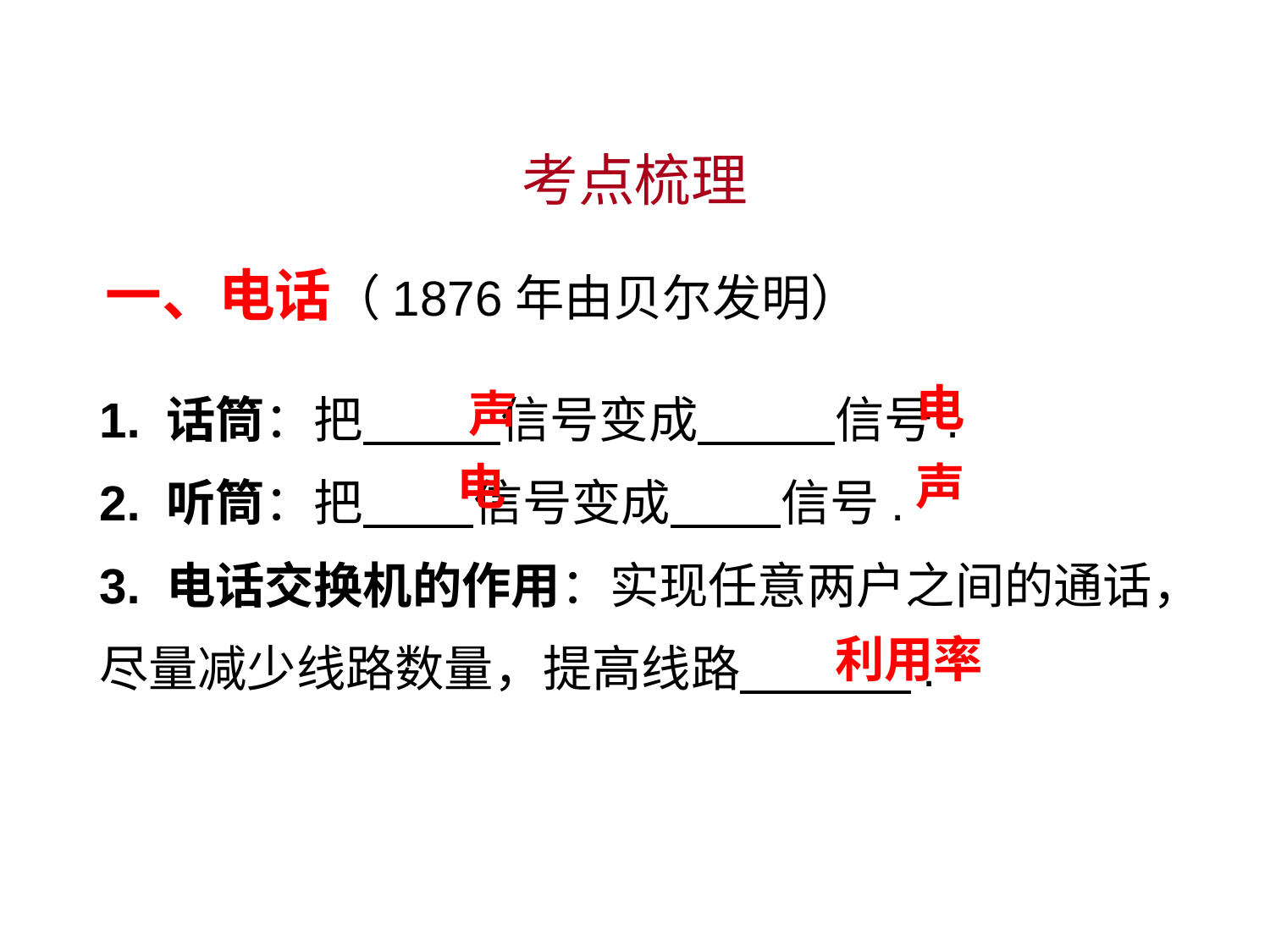

考点梳理
一、电话（1876年由贝尔发明）
1. 话筒：把        　信号变成        　信号.
2. 听筒：把          信号变成          信号.
3. 电话交换机的作用：实现任意两户之间的通话，尽量减少线路数量，提高线路           　.
 电
 声
电
 声
利用率